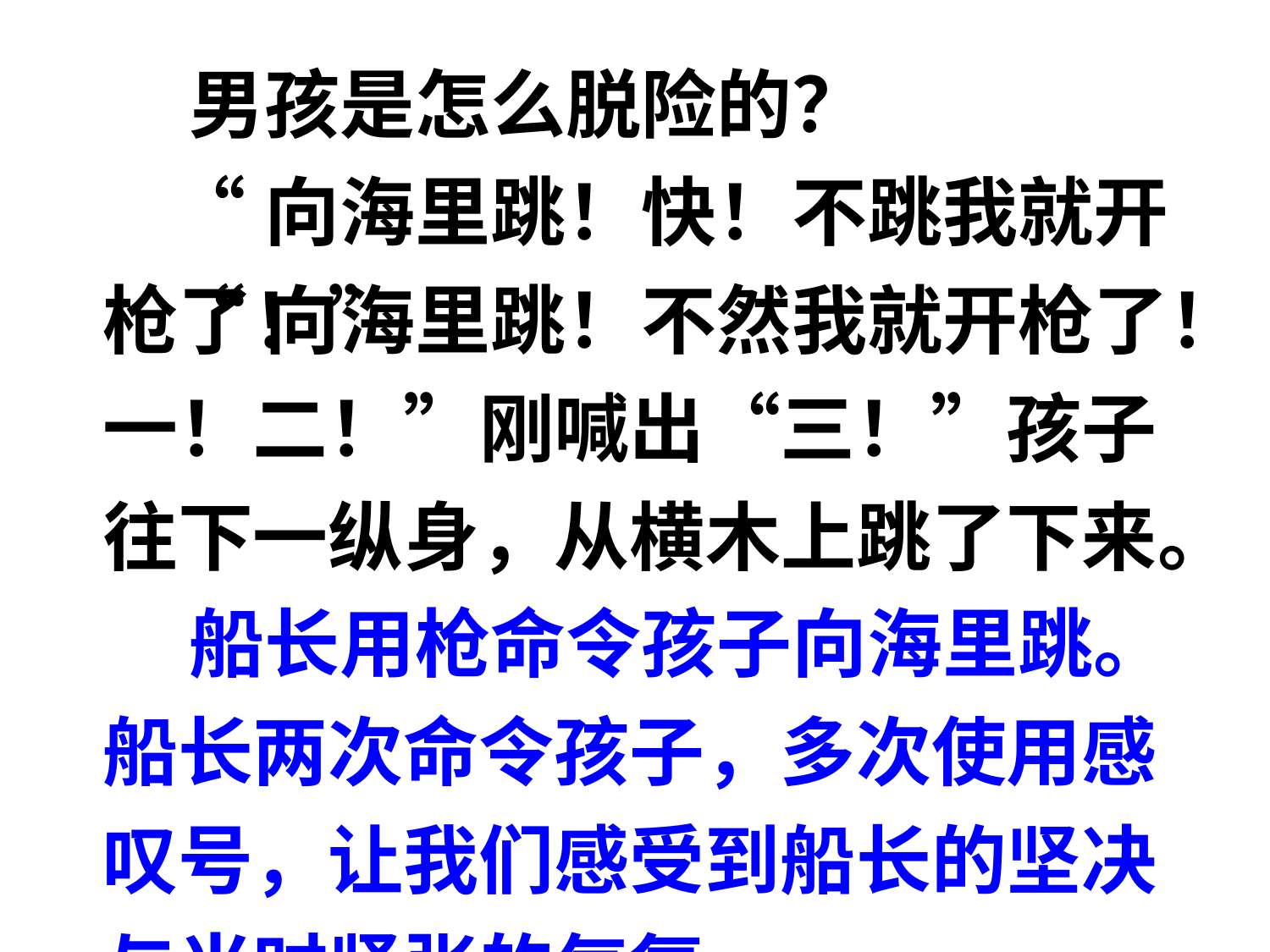

男孩是怎么脱险的？
    “向海里跳！快！不跳我就开枪了！”
    “向海里跳！不然我就开枪了！一！二！”刚喊出“三！”孩子往下一纵身，从横木上跳了下来。
    船长用枪命令孩子向海里跳。船长两次命令孩子，多次使用感叹号，让我们感受到船长的坚决与当时紧张的气氛。